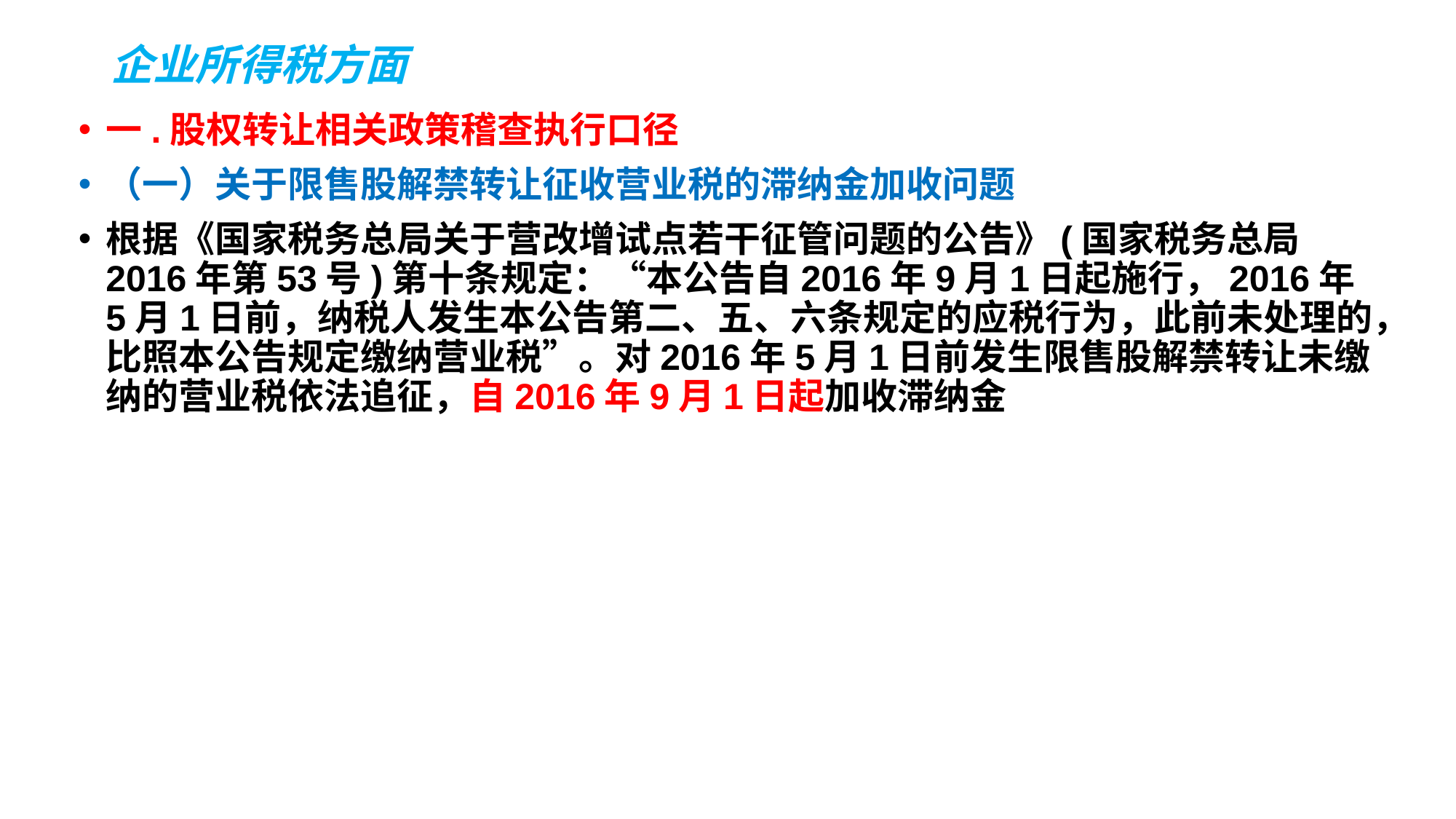

# 企业所得税方面
一.股权转让相关政策稽查执行口径
（一）关于限售股解禁转让征收营业税的滞纳金加收问题
根据《国家税务总局关于营改增试点若干征管问题的公告》(国家税务总局2016年第53号)第十条规定：“本公告自2016年9月1日起施行，2016年5月1日前，纳税人发生本公告第二、五、六条规定的应税行为，此前未处理的，比照本公告规定缴纳营业税”。对2016年5月1日前发生限售股解禁转让未缴纳的营业税依法追征，自2016年9月1日起加收滞纳金